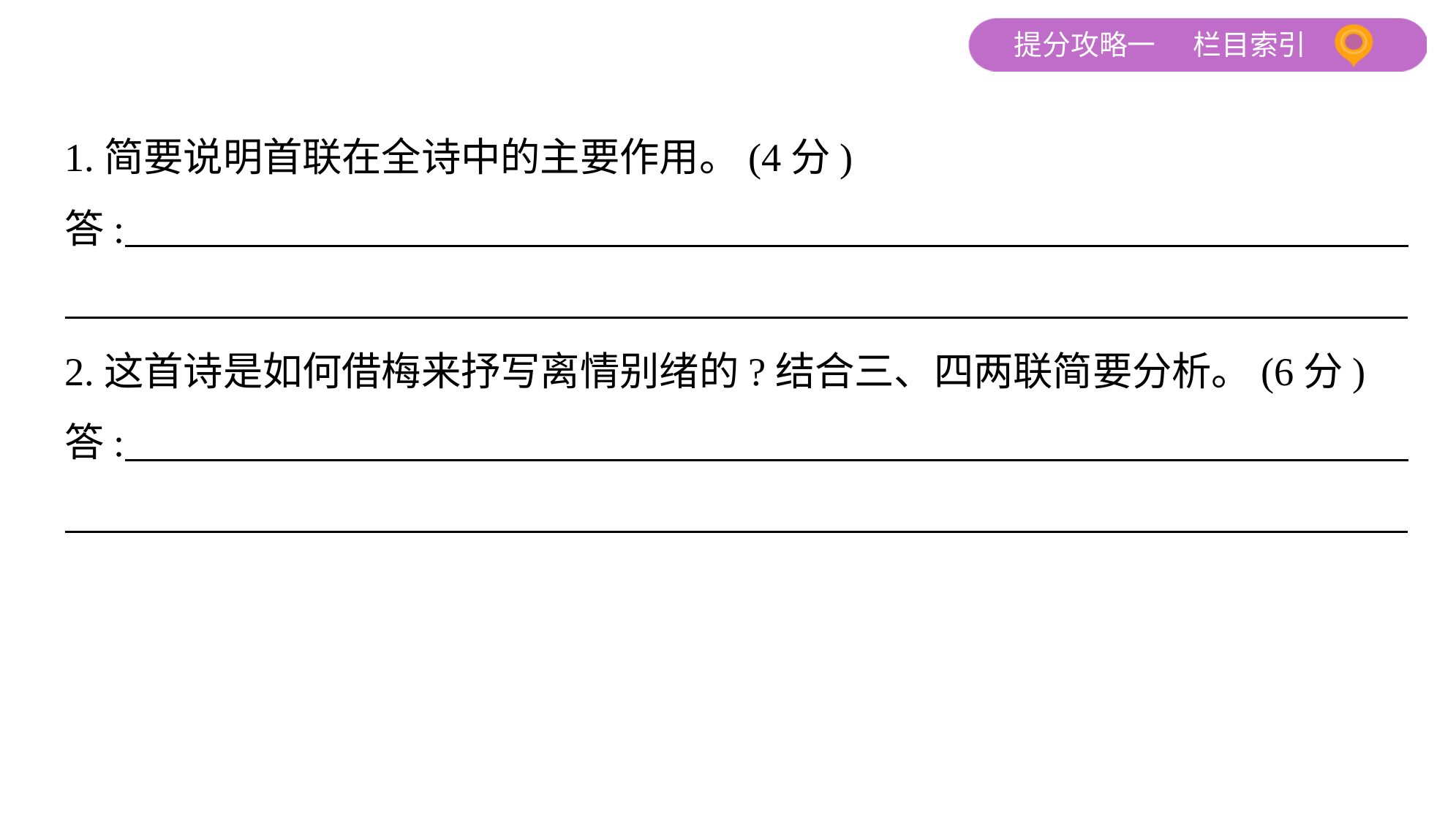

1.简要说明首联在全诗中的主要作用。(4分)
答:

2.这首诗是如何借梅来抒写离情别绪的?结合三、四两联简要分析。(6分)
答: